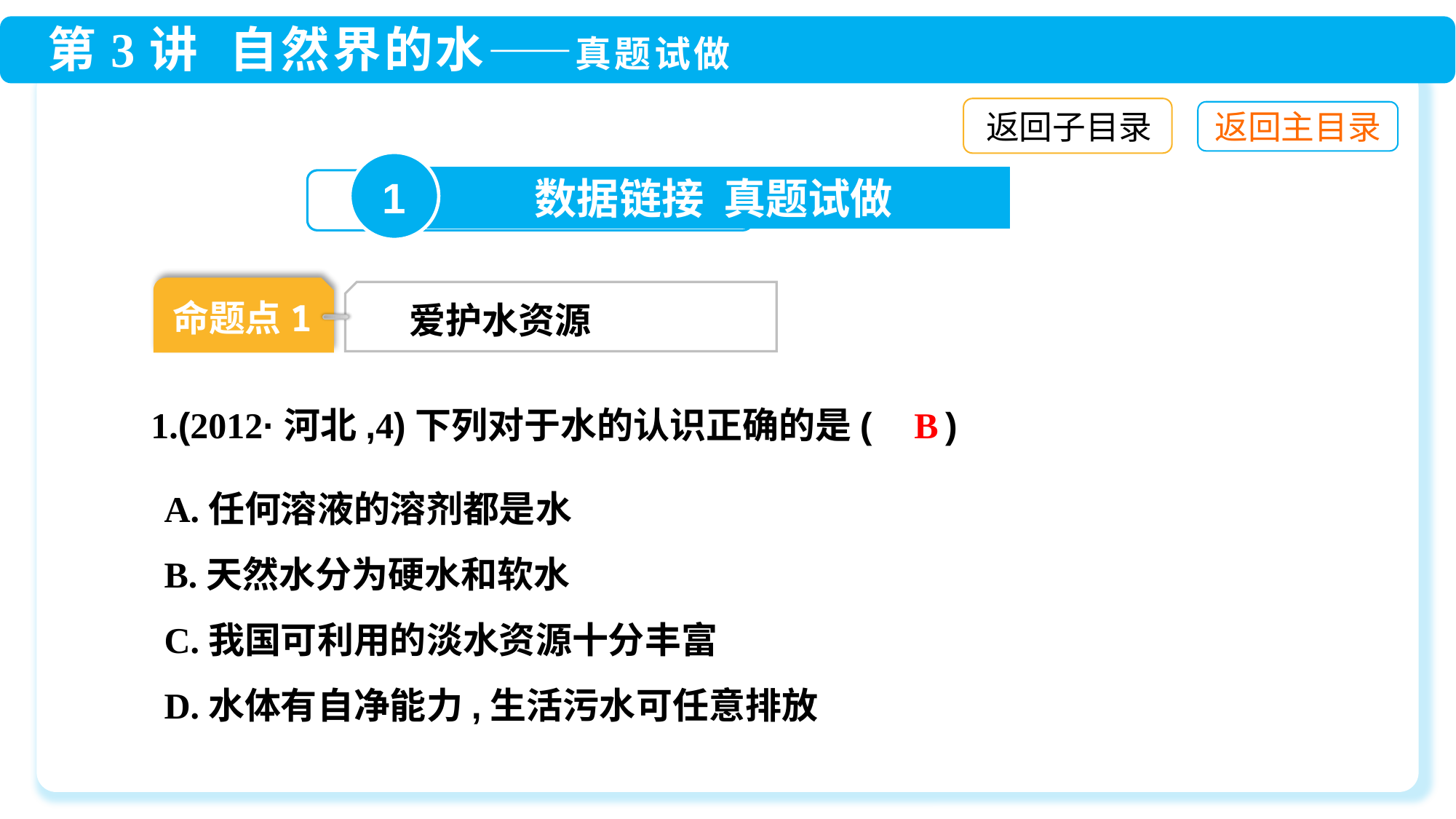

返回子目录

1
数据链接  真题试做

命题点1
爱护水资源

B
1.(2012·河北,4)下列对于水的认识正确的是(  　)
A.任何溶液的溶剂都是水
B.天然水分为硬水和软水
C.我国可利用的淡水资源十分丰富
D.水体有自净能力,生活污水可任意排放